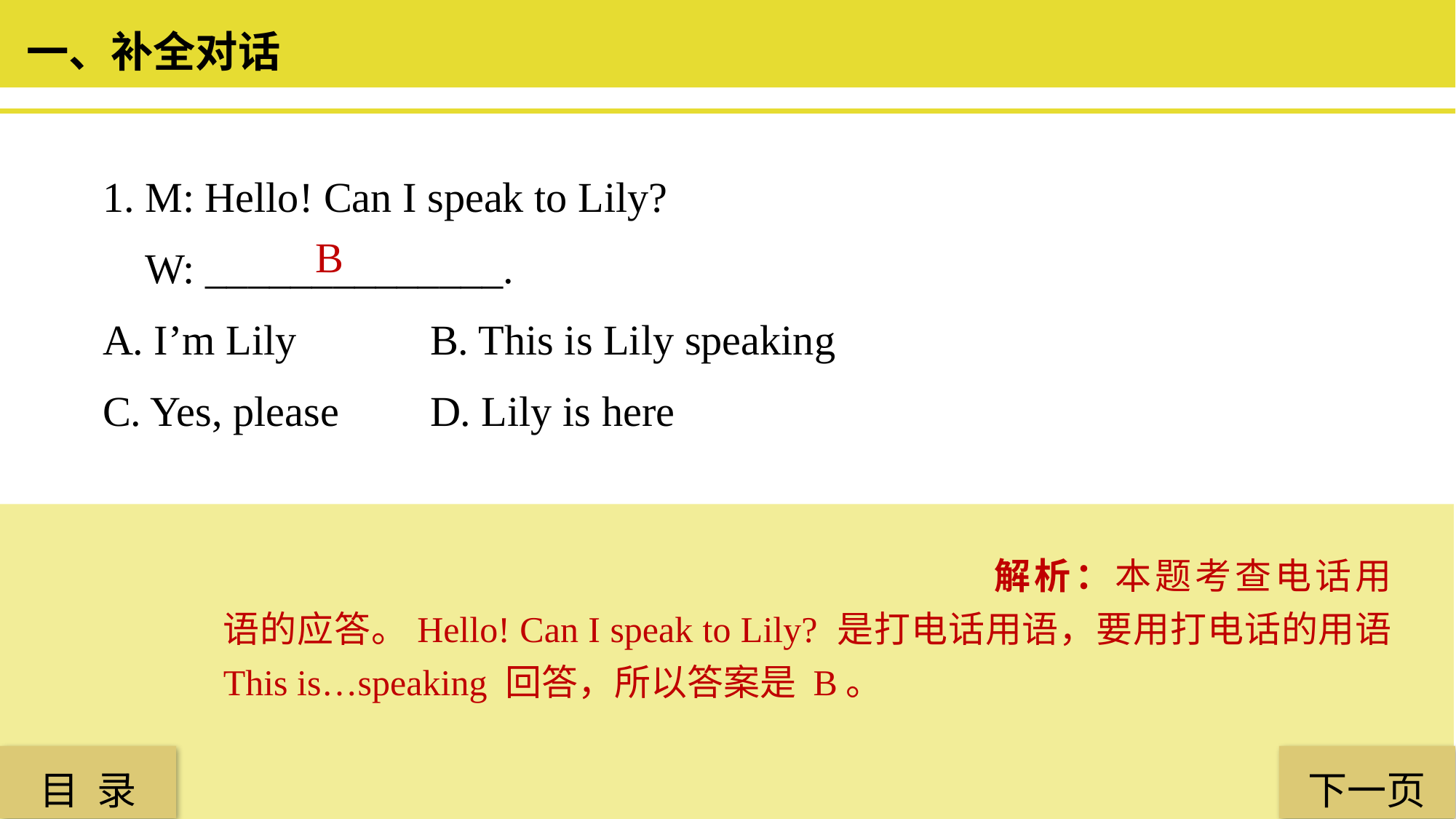

一、补全对话
1. M: Hello! Can I speak to Lily?
    W: ______________.
A. I’m Lily 		B. This is Lily speaking
C. Yes, please 	D. Lily is here
 B
解析：本题考查电话用语的应答。Hello! Can I speak to Lily? 是打电话用语，要用打电话的用语 This is…speaking 回答，所以答案是 B。